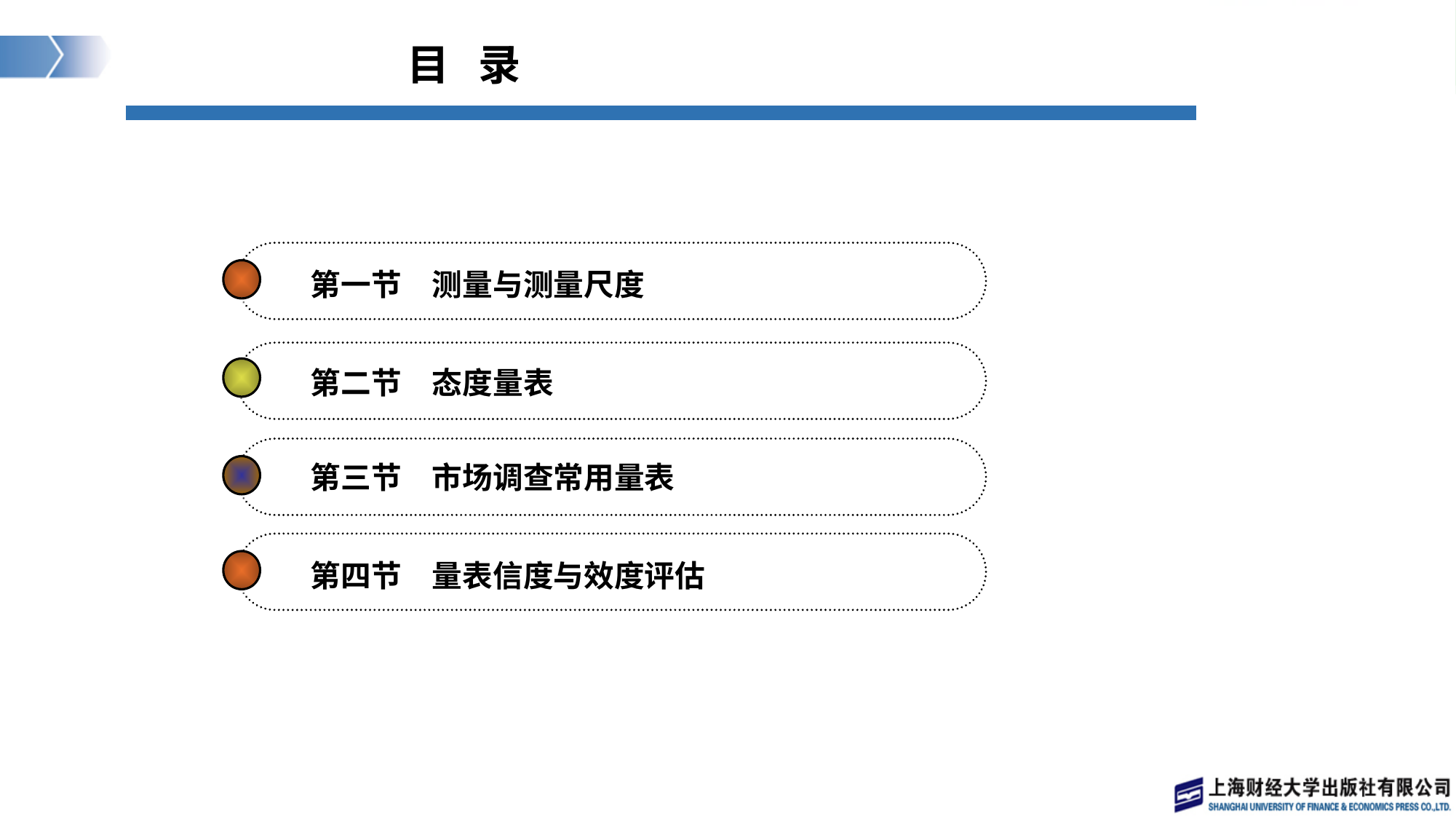

目   录

第一节　测量与测量尺度

第二节　态度量表

第三节　市场调查常用量表

第四节　量表信度与效度评估